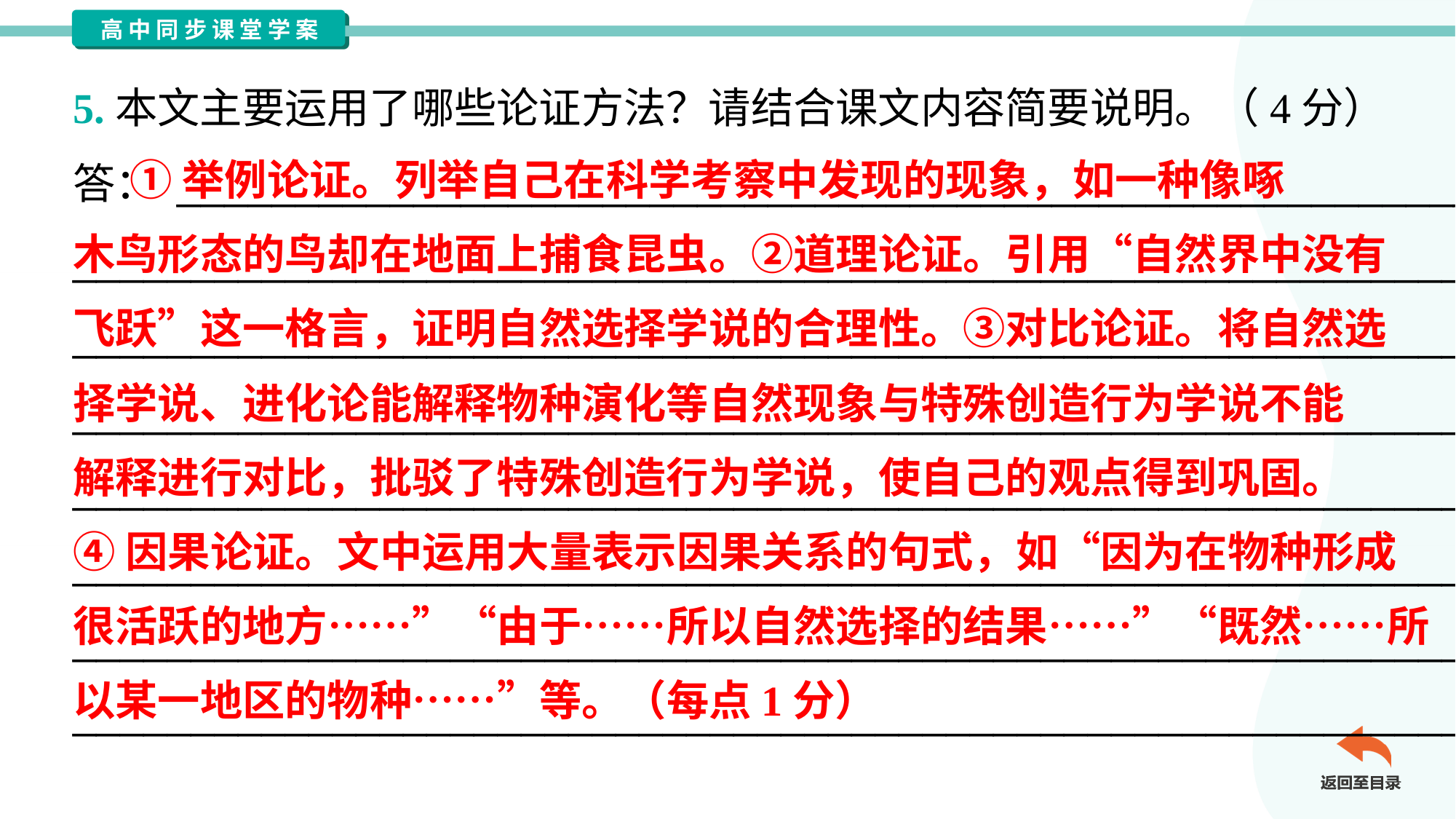

5.本文主要运用了哪些论证方法？请结合课文内容简要说明。（4分）
答： ________________________________________________________
_____________________________________________________________
_____________________________________________________________
_____________________________________________________________
_____________________________________________________________
_____________________________________________________________
_____________________________________________________________
_____________________________________________________________
      ①举例论证。列举自己在科学考察中发现的现象，如一种像啄
木鸟形态的鸟却在地面上捕食昆虫。②道理论证。引用“自然界中没有
飞跃”这一格言，证明自然选择学说的合理性。③对比论证。将自然选
择学说、进化论能解释物种演化等自然现象与特殊创造行为学说不能
解释进行对比，批驳了特殊创造行为学说，使自己的观点得到巩固。
④因果论证。文中运用大量表示因果关系的句式，如“因为在物种形成
很活跃的地方……”“由于……所以自然选择的结果……”“既然……所
以某一地区的物种……”等。（每点1分）